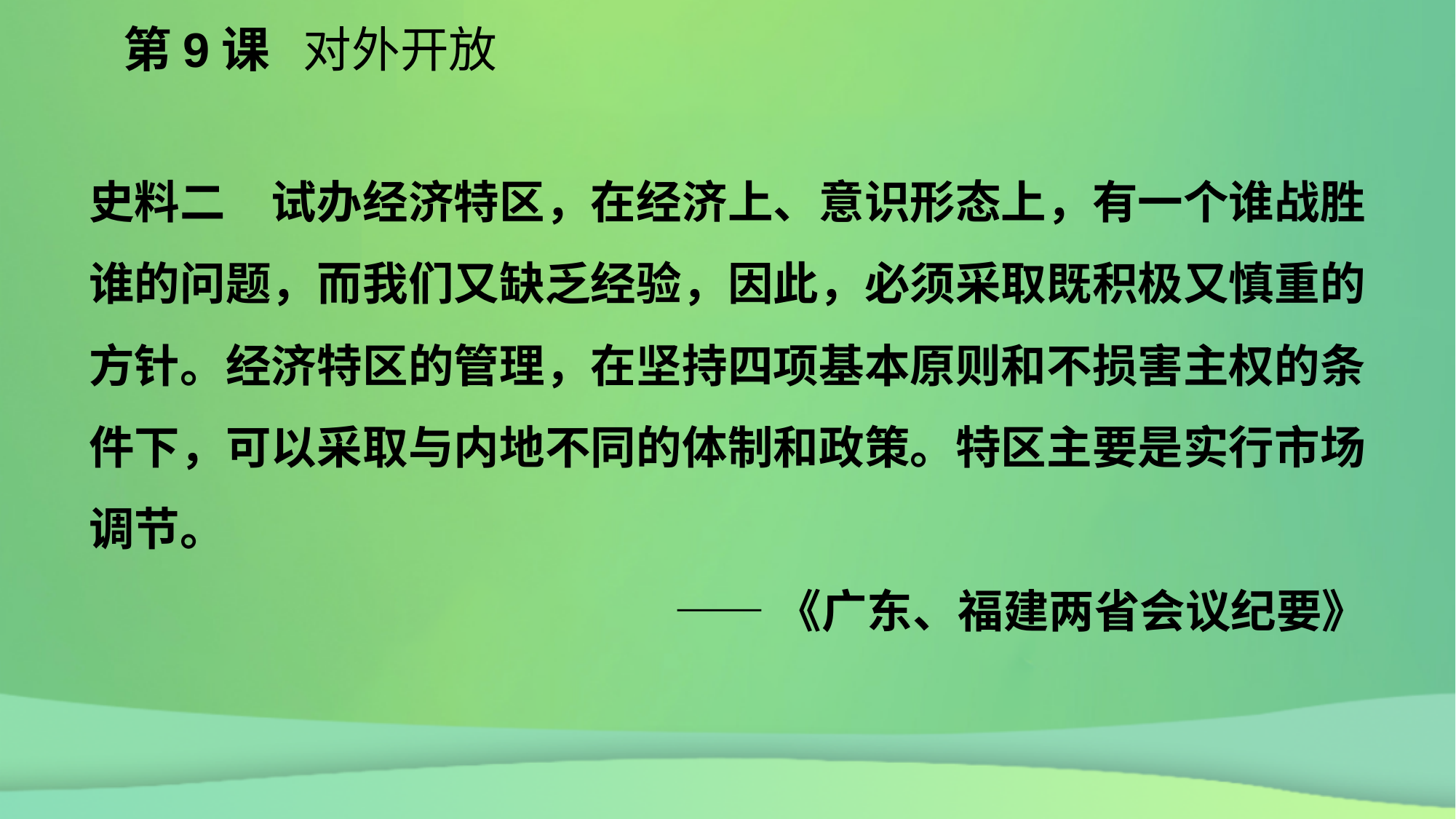

第9课   对外开放
史料二　试办经济特区，在经济上、意识形态上，有一个谁战胜谁的问题，而我们又缺乏经验，因此，必须采取既积极又慎重的方针。经济特区的管理，在坚持四项基本原则和不损害主权的条件下，可以采取与内地不同的体制和政策。特区主要是实行市场调节。
                          ——《广东、福建两省会议纪要》